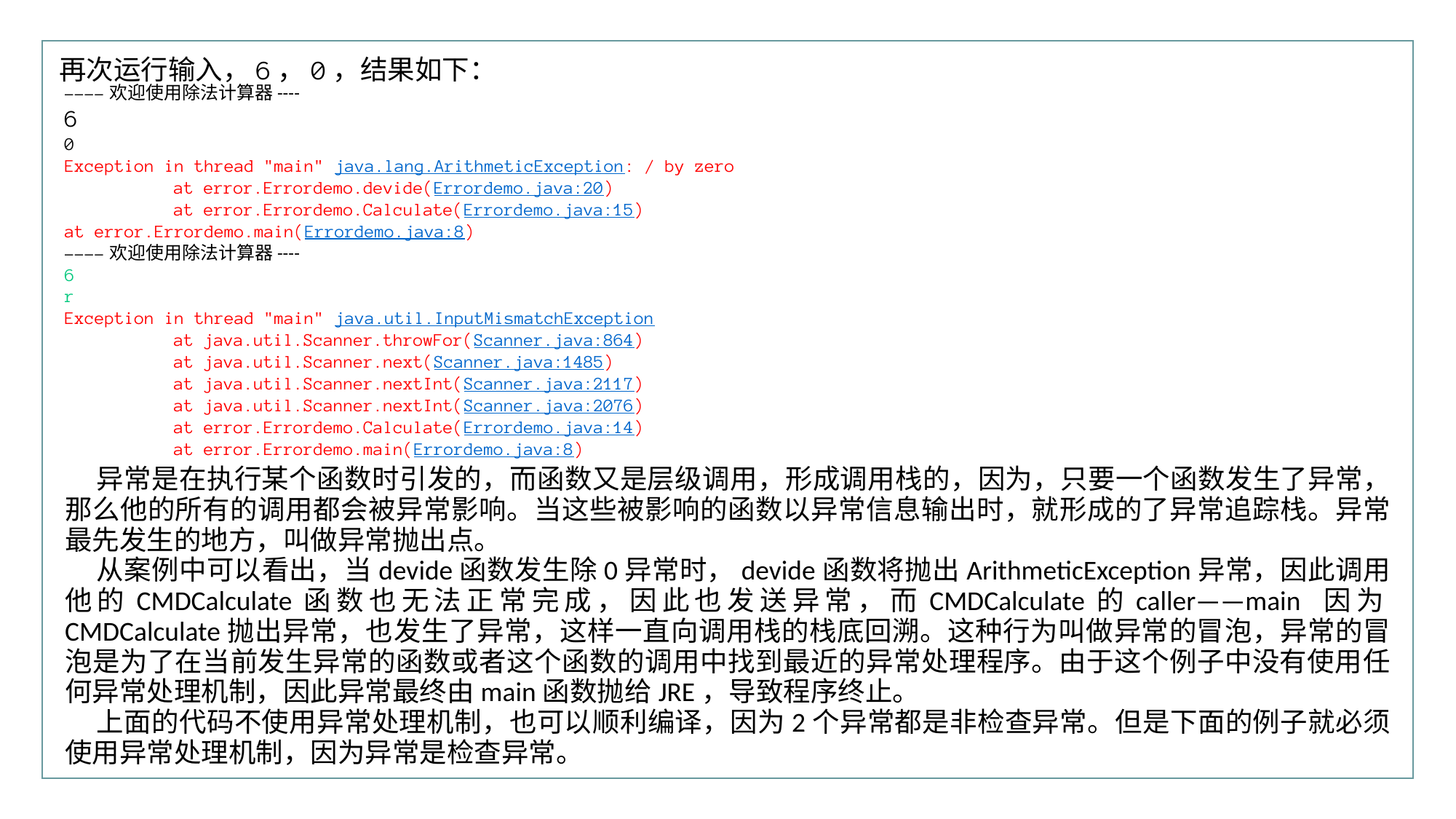

行业PPT模板http://www.XX.com/hangye/

再次运行输入，6，0，结果如下：
----欢迎使用除法计算器----
6
0
Exception in thread "main" java.lang.ArithmeticException: / by zero
	at error.Errordemo.devide(Errordemo.java:20)
	at error.Errordemo.Calculate(Errordemo.java:15)
at error.Errordemo.main(Errordemo.java:8)
----欢迎使用除法计算器----
6
r
Exception in thread "main" java.util.InputMismatchException
	at java.util.Scanner.throwFor(Scanner.java:864)
	at java.util.Scanner.next(Scanner.java:1485)
	at java.util.Scanner.nextInt(Scanner.java:2117)
	at java.util.Scanner.nextInt(Scanner.java:2076)
	at error.Errordemo.Calculate(Errordemo.java:14)
	at error.Errordemo.main(Errordemo.java:8)
异常是在执行某个函数时引发的，而函数又是层级调用，形成调用栈的，因为，只要一个函数发生了异常，那么他的所有的调用都会被异常影响。当这些被影响的函数以异常信息输出时，就形成的了异常追踪栈。异常最先发生的地方，叫做异常抛出点。
从案例中可以看出，当devide函数发生除0异常时，devide函数将抛出ArithmeticException异常，因此调用他的CMDCalculate函数也无法正常完成，因此也发送异常，而CMDCalculate的caller——main 因为CMDCalculate抛出异常，也发生了异常，这样一直向调用栈的栈底回溯。这种行为叫做异常的冒泡，异常的冒泡是为了在当前发生异常的函数或者这个函数的调用中找到最近的异常处理程序。由于这个例子中没有使用任何异常处理机制，因此异常最终由main函数抛给JRE，导致程序终止。
上面的代码不使用异常处理机制，也可以顺利编译，因为2个异常都是非检查异常。但是下面的例子就必须使用异常处理机制，因为异常是检查异常。